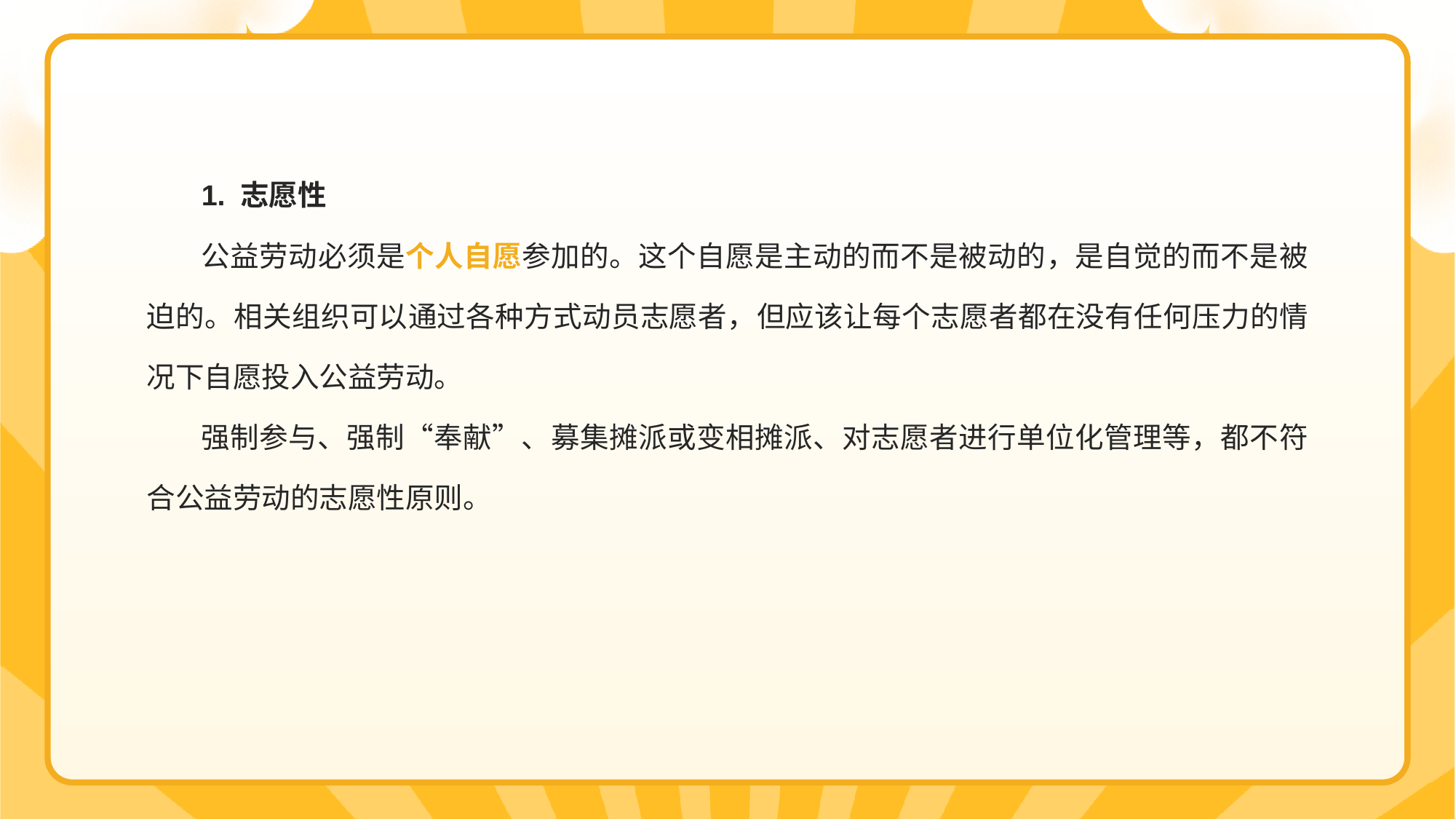

1. 志愿性
公益劳动必须是个人自愿参加的。这个自愿是主动的而不是被动的，是自觉的而不是被迫的。相关组织可以通过各种方式动员志愿者，但应该让每个志愿者都在没有任何压力的情况下自愿投入公益劳动。
强制参与、强制“奉献”、募集摊派或变相摊派、对志愿者进行单位化管理等，都不符合公益劳动的志愿性原则。